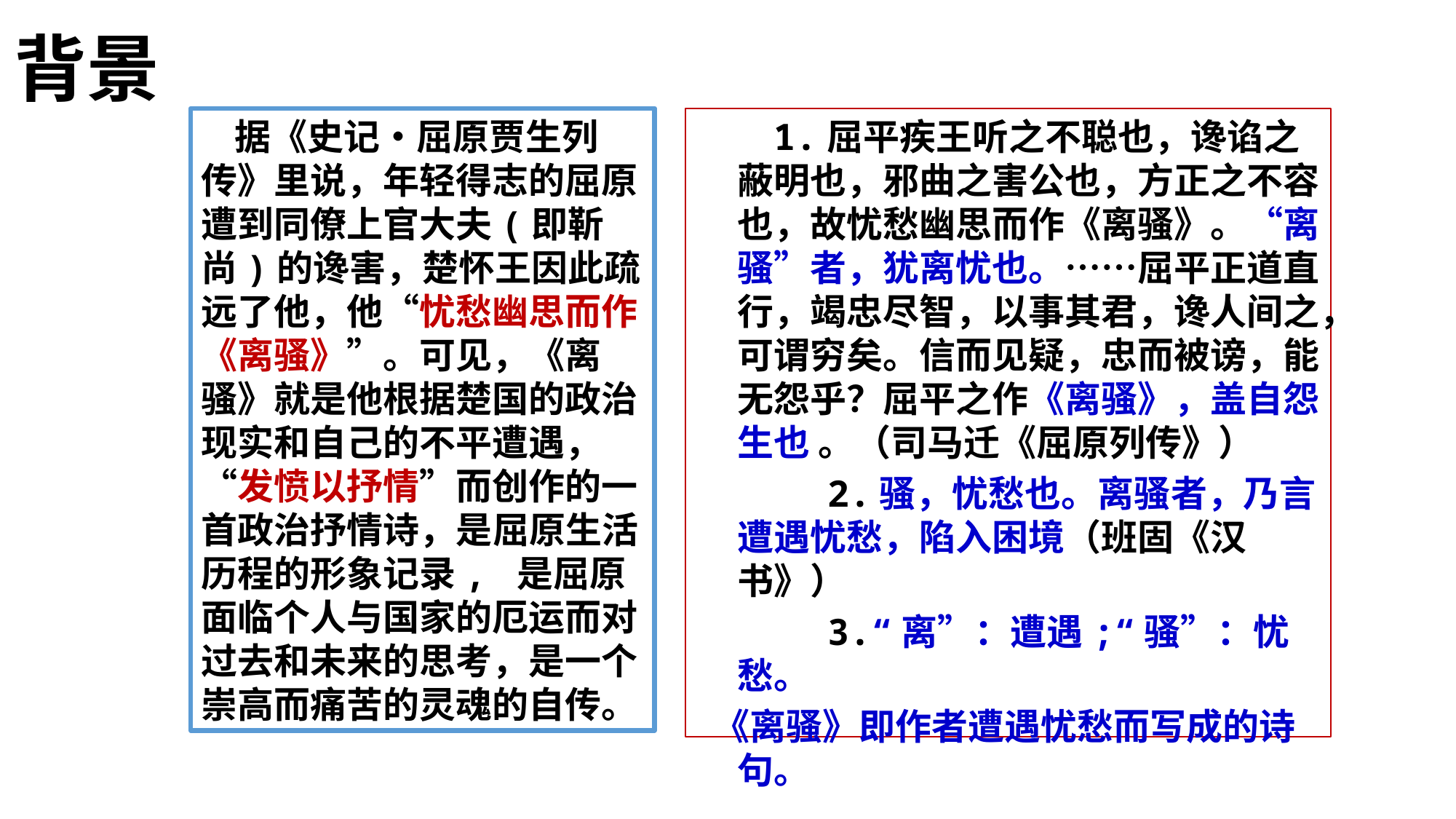

背景
   据《史记•屈原贾生列传》里说，年轻得志的屈原遭到同僚上官大夫(即靳尚)的谗害，楚怀王因此疏远了他，他“忧愁幽思而作《离骚》”。可见，《离骚》就是他根据楚国的政治现实和自己的不平遭遇，“发愤以抒情”而创作的一首政治抒情诗，是屈原生活历程的形象记录, 是屈原面临个人与国家的厄运而对过去和未来的思考，是一个崇高而痛苦的灵魂的自传。
　    1.屈平疾王听之不聪也，谗谄之蔽明也，邪曲之害公也，方正之不容也，故忧愁幽思而作《离骚》。“离骚”者，犹离忧也。……屈平正道直行，竭忠尽智，以事其君，谗人间之，可谓穷矣。信而见疑，忠而被谤，能无怨乎？屈平之作《离骚》，盖自怨生也 。（司马迁《屈原列传》）
      2.骚，忧愁也。离骚者，乃言遭遇忧愁，陷入困境（班固《汉书》）
      3.“离”：遭遇;“骚”：忧愁。
 《离骚》即作者遭遇忧愁而写成的诗句。